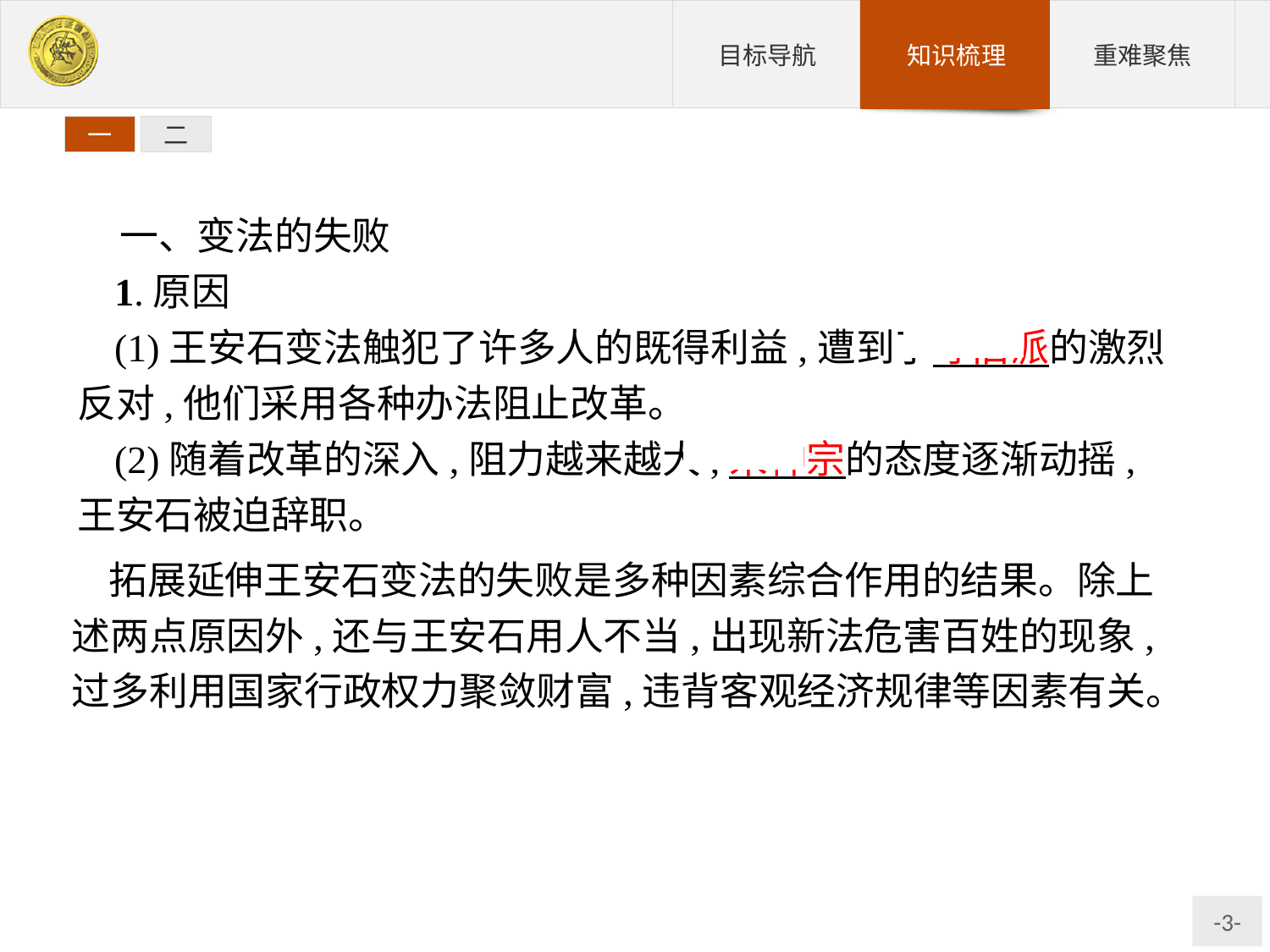

一
二
一、变法的失败
1.原因
(1)王安石变法触犯了许多人的既得利益,遭到了守旧派的激烈反对,他们采用各种办法阻止改革。
(2)随着改革的深入,阻力越来越大,宋神宗的态度逐渐动摇,王安石被迫辞职。

拓展延伸王安石变法的失败是多种因素综合作用的结果。除上述两点原因外,还与王安石用人不当,出现新法危害百姓的现象,过多利用国家行政权力聚敛财富,违背客观经济规律等因素有关。